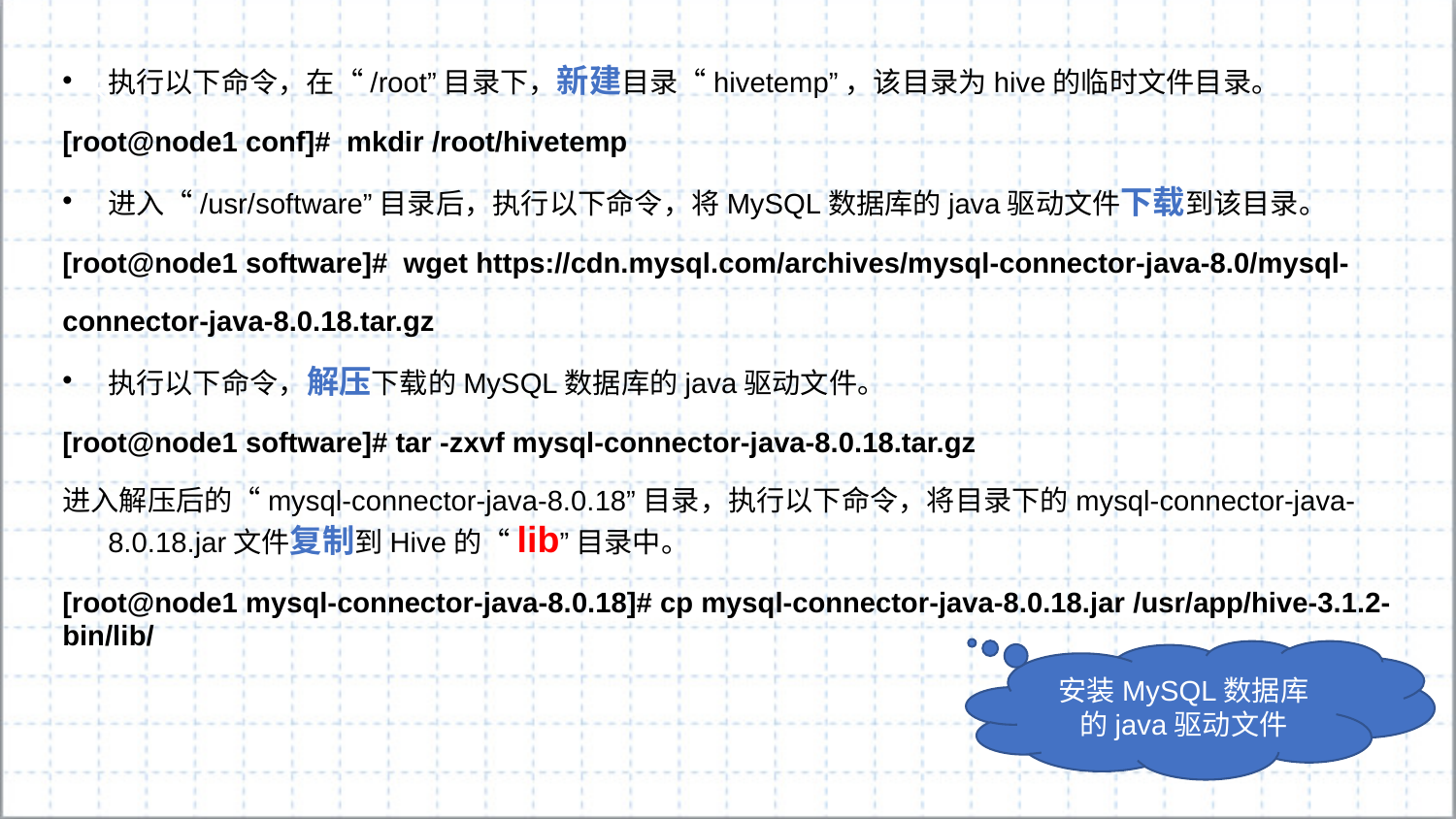

执行以下命令，在“/root”目录下，新建目录“hivetemp”，该目录为hive的临时文件目录。
[root@node1 conf]#  mkdir /root/hivetemp
进入“/usr/software”目录后，执行以下命令，将MySQL数据库的java驱动文件下载到该目录。
[root@node1 software]#  wget https://cdn.mysql.com/archives/mysql-connector-java-8.0/mysql-
connector-java-8.0.18.tar.gz
执行以下命令，解压下载的MySQL数据库的java驱动文件。
[root@node1 software]# tar -zxvf mysql-connector-java-8.0.18.tar.gz
进入解压后的“mysql-connector-java-8.0.18”目录，执行以下命令，将目录下的mysql-connector-java-8.0.18.jar文件复制到Hive的“lib”目录中。
[root@node1 mysql-connector-java-8.0.18]# cp mysql-connector-java-8.0.18.jar /usr/app/hive-3.1.2-bin/lib/
安装MySQL数据库的java驱动文件